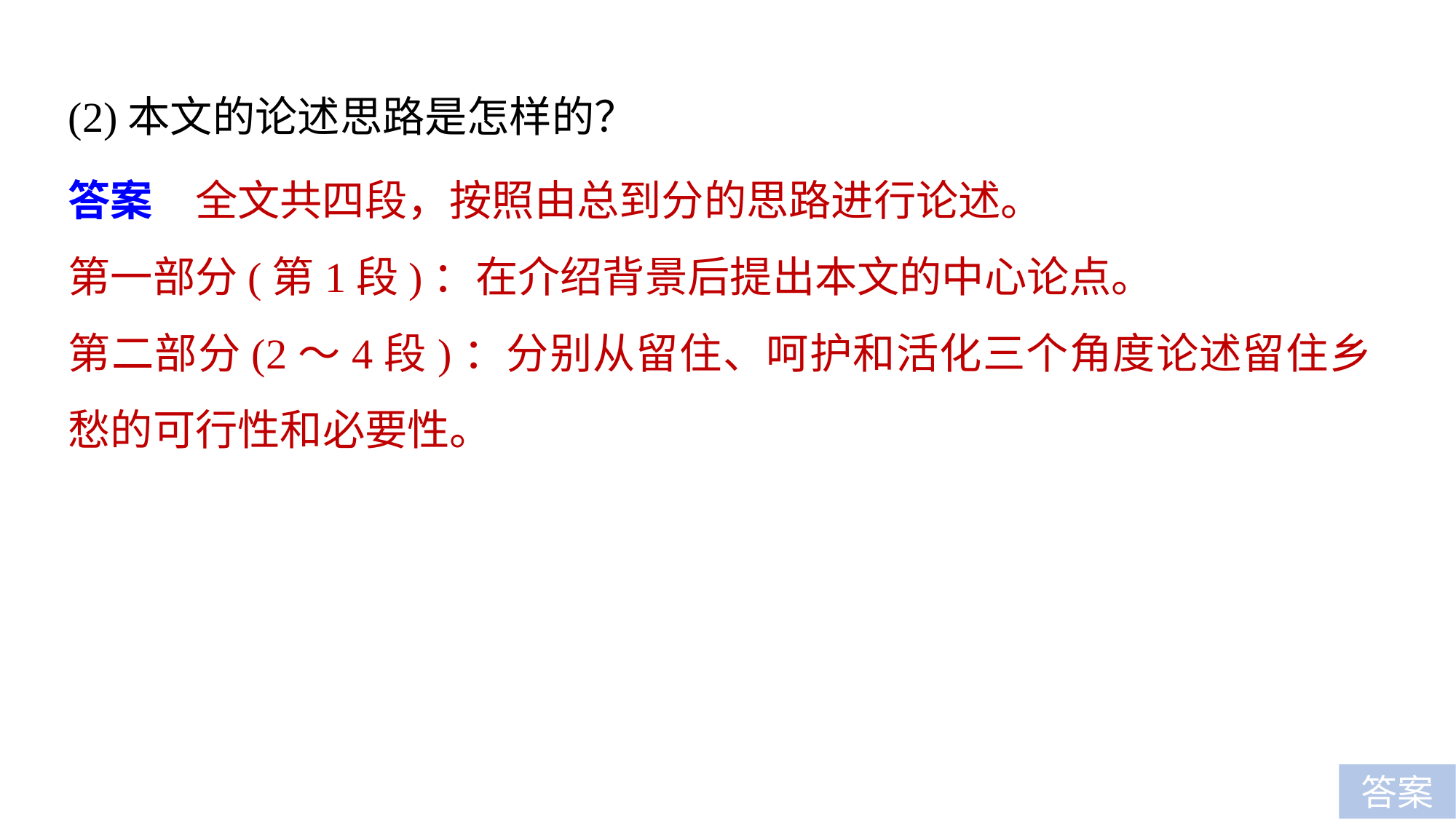

(2)本文的论述思路是怎样的？
答案　全文共四段，按照由总到分的思路进行论述。
第一部分(第1段)：在介绍背景后提出本文的中心论点。
第二部分(2～4段)：分别从留住、呵护和活化三个角度论述留住乡愁的可行性和必要性。
答案